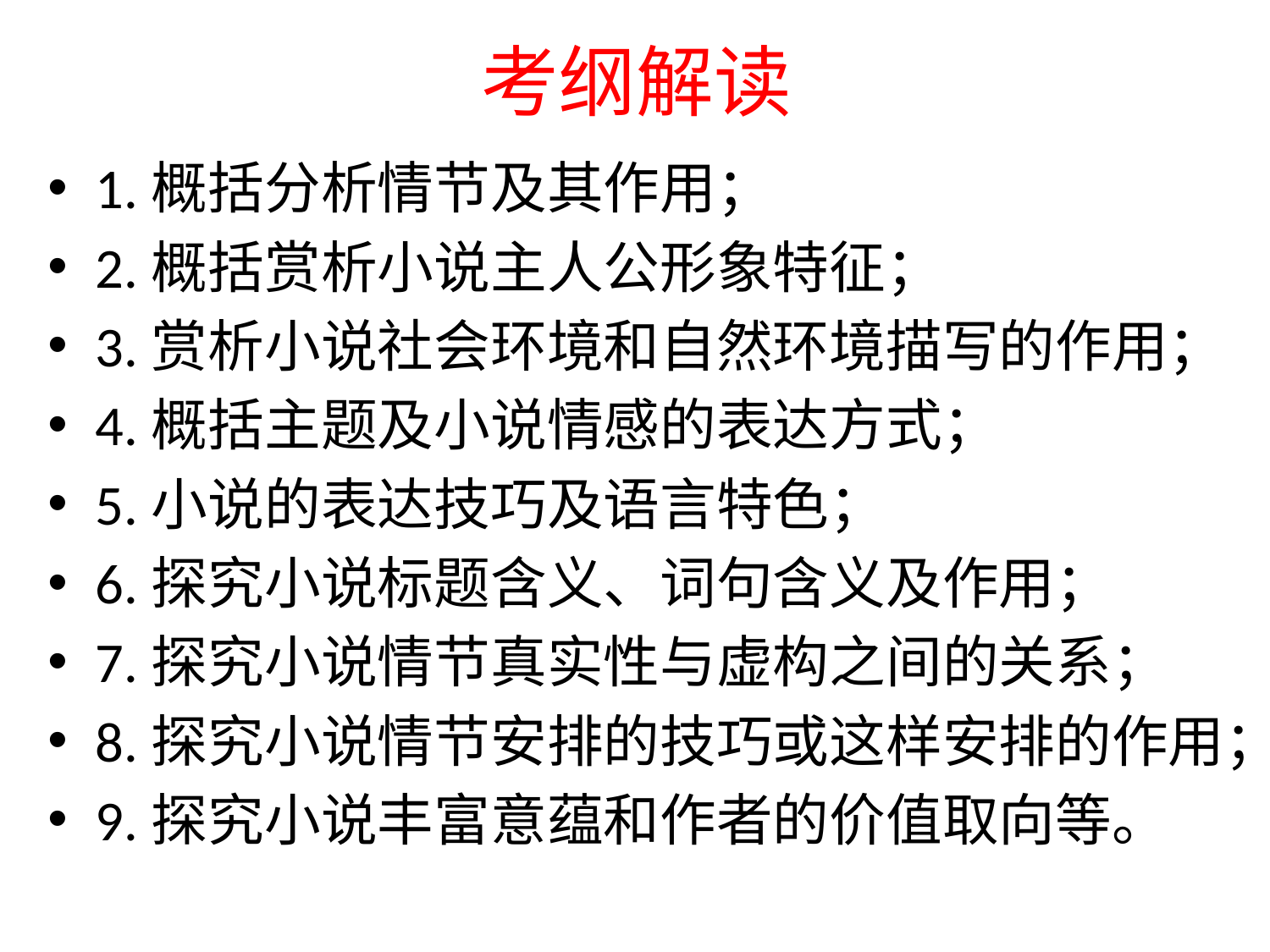

# 考纲解读
1.概括分析情节及其作用；
2.概括赏析小说主人公形象特征；
3.赏析小说社会环境和自然环境描写的作用；
4.概括主题及小说情感的表达方式；
5.小说的表达技巧及语言特色；
6.探究小说标题含义、词句含义及作用；
7.探究小说情节真实性与虚构之间的关系；
8.探究小说情节安排的技巧或这样安排的作用；
9.探究小说丰富意蕴和作者的价值取向等。